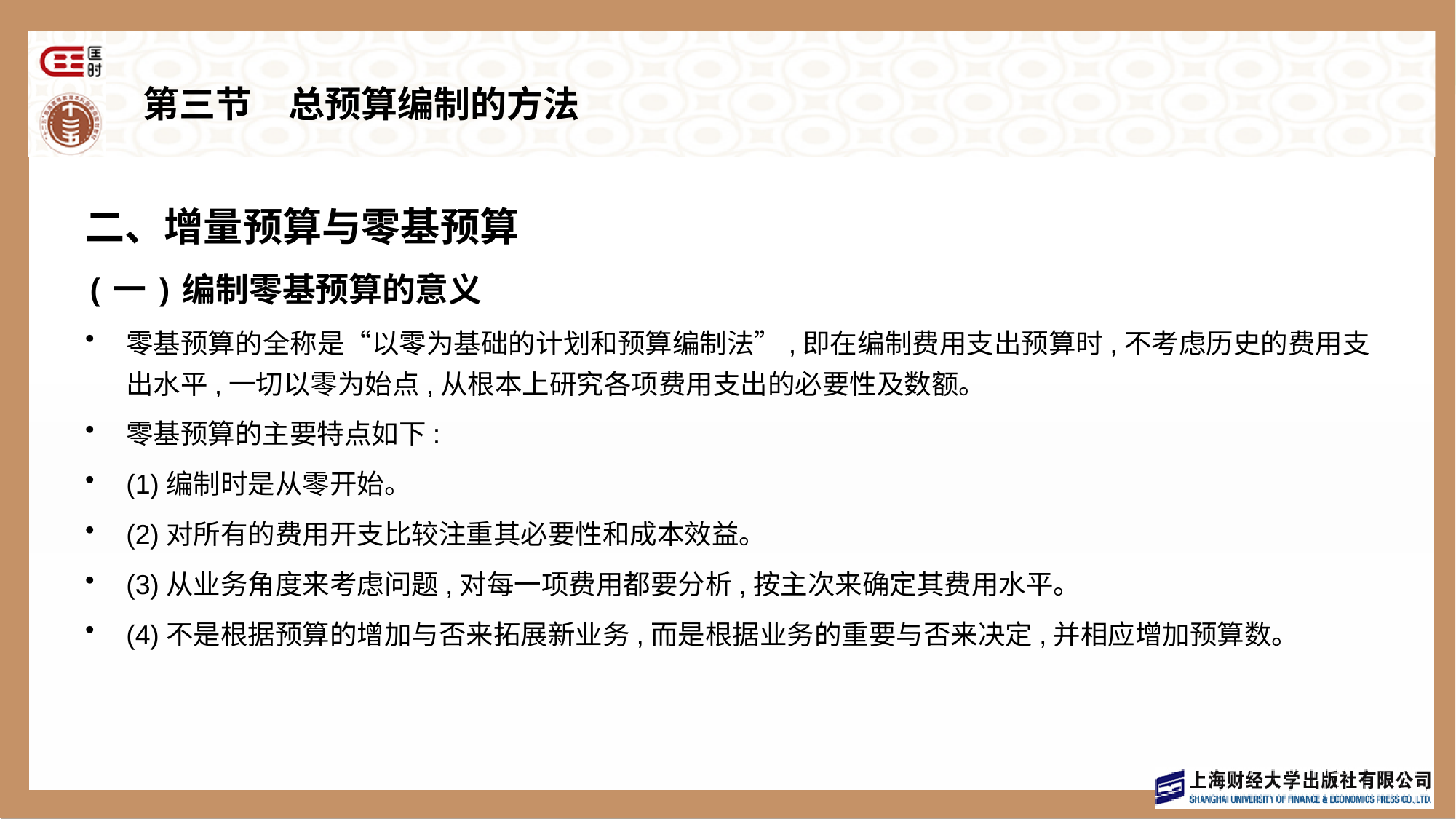

# 第三节　总预算编制的方法
二、增量预算与零基预算
(一)编制零基预算的意义
零基预算的全称是“以零为基础的计划和预算编制法”,即在编制费用支出预算时,不考虑历史的费用支出水平,一切以零为始点,从根本上研究各项费用支出的必要性及数额。
零基预算的主要特点如下:
(1)编制时是从零开始。
(2)对所有的费用开支比较注重其必要性和成本效益。
(3)从业务角度来考虑问题,对每一项费用都要分析,按主次来确定其费用水平。
(4)不是根据预算的增加与否来拓展新业务,而是根据业务的重要与否来决定,并相应增加预算数。